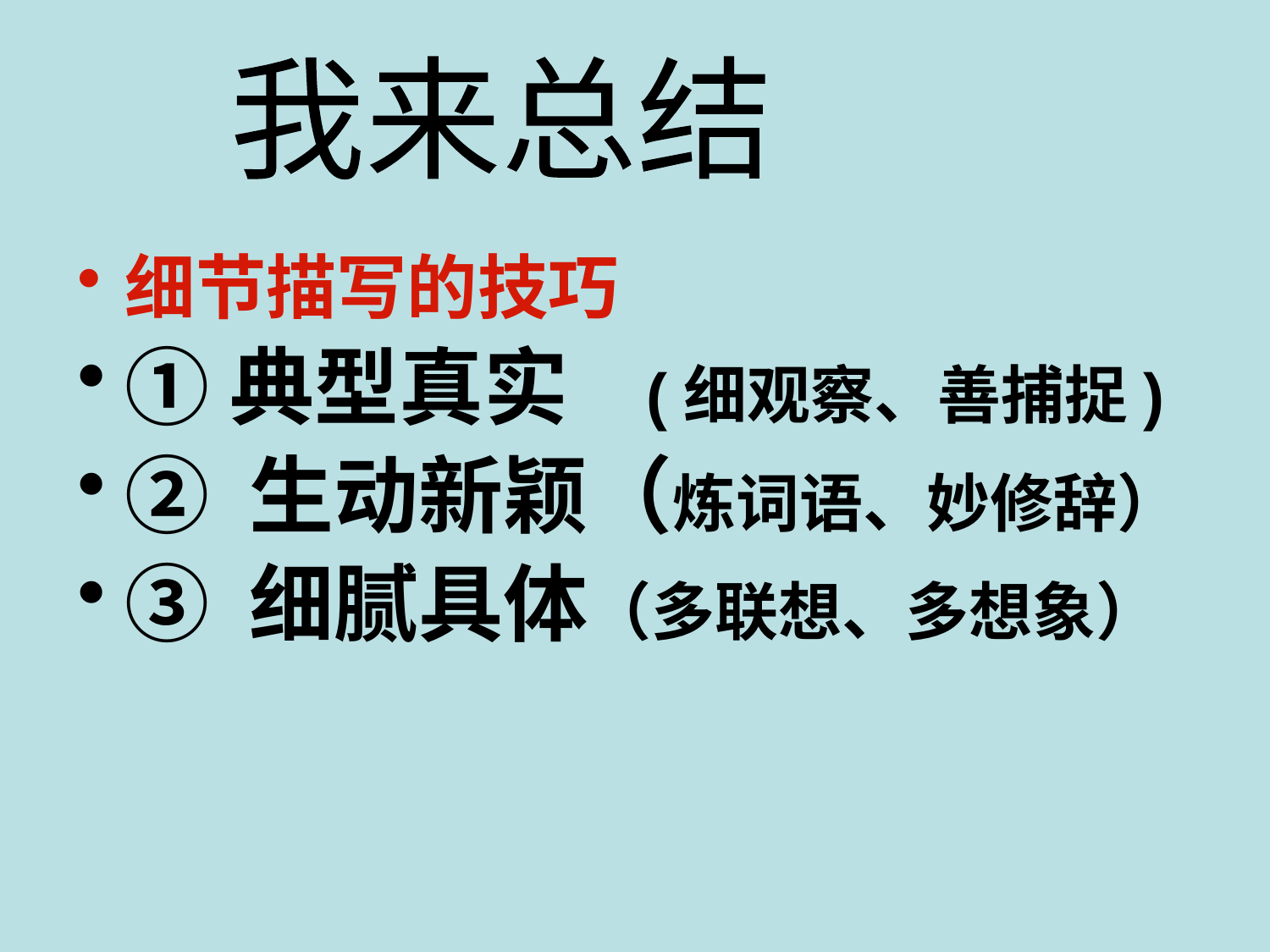

我来总结
细节描写的技巧
①典型真实   (细观察、善捕捉)
② 生动新颖（炼词语、妙修辞）
③ 细腻具体（多联想、多想象）